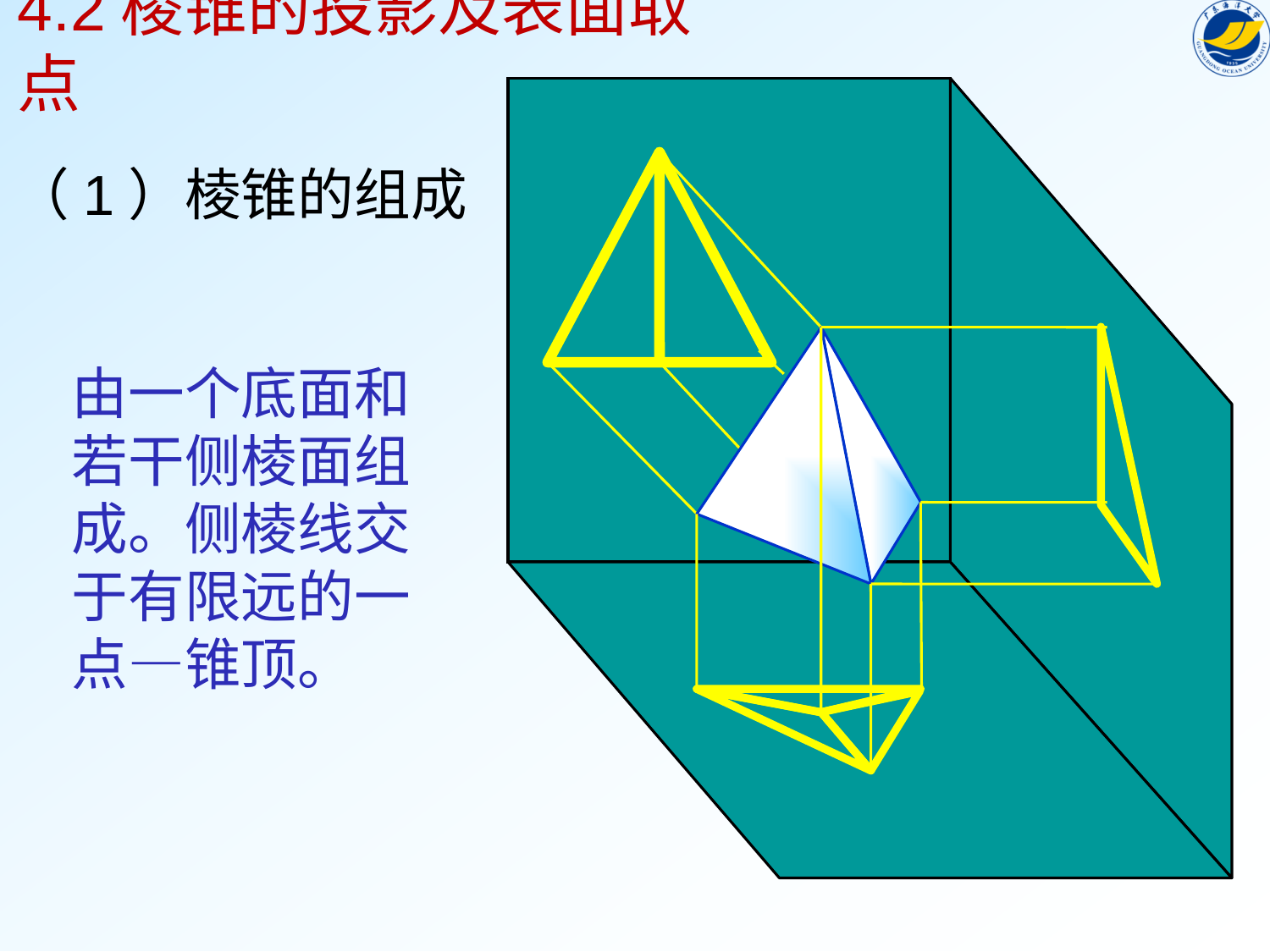

# 4.2棱锥的投影及表面取点

（1）棱锥的组成

由一个底面和若干侧棱面组成。侧棱线交于有限远的一点—锥顶。